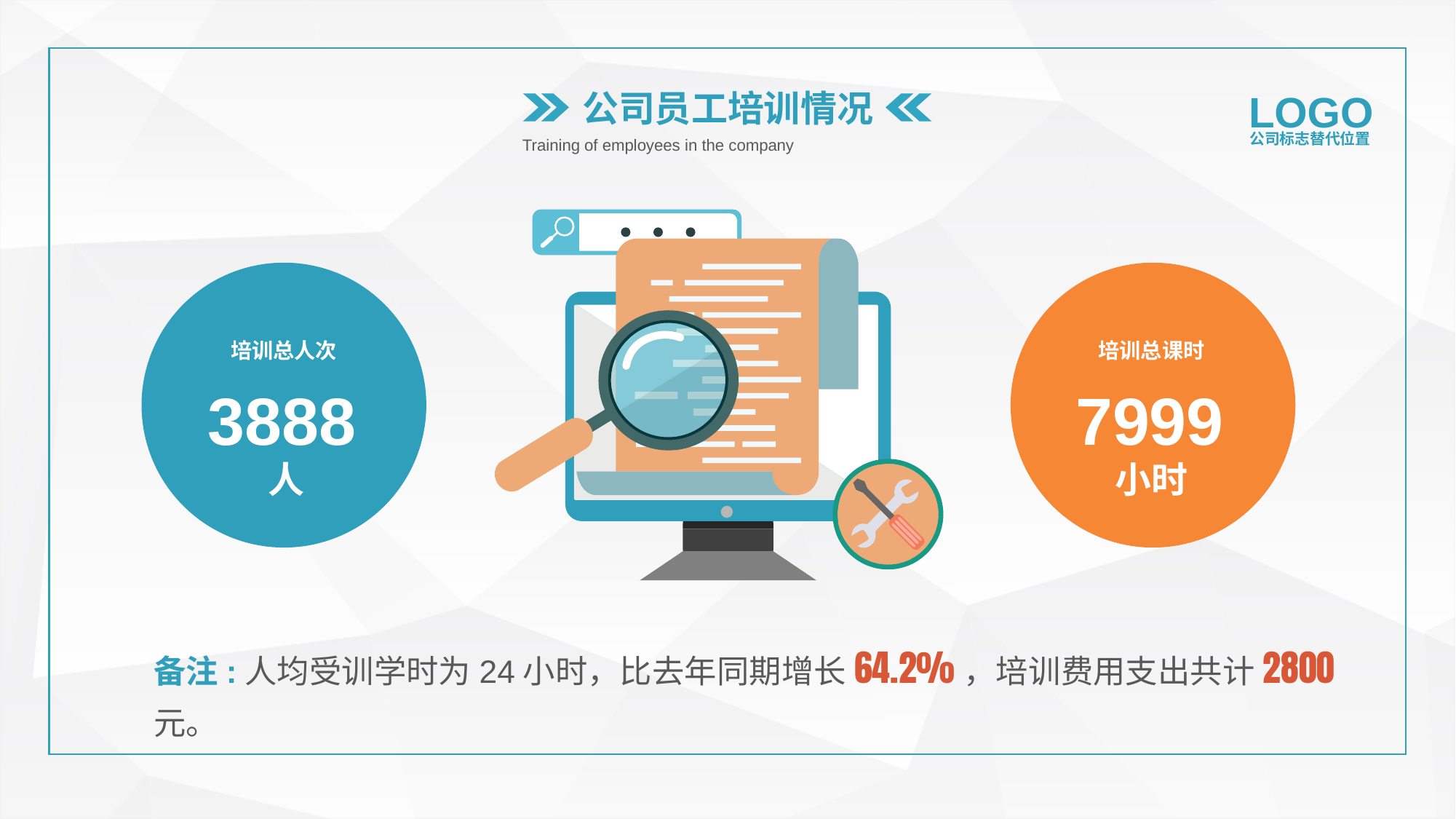

公司员工培训情况
LOGO
公司标志替代位置

Training of employees in the company

培训总人次
培训总课时
3888
7999
人
小时
备注:人均受训学时为24小时，比去年同期增长64.2%，培训费用支出共计2800元。